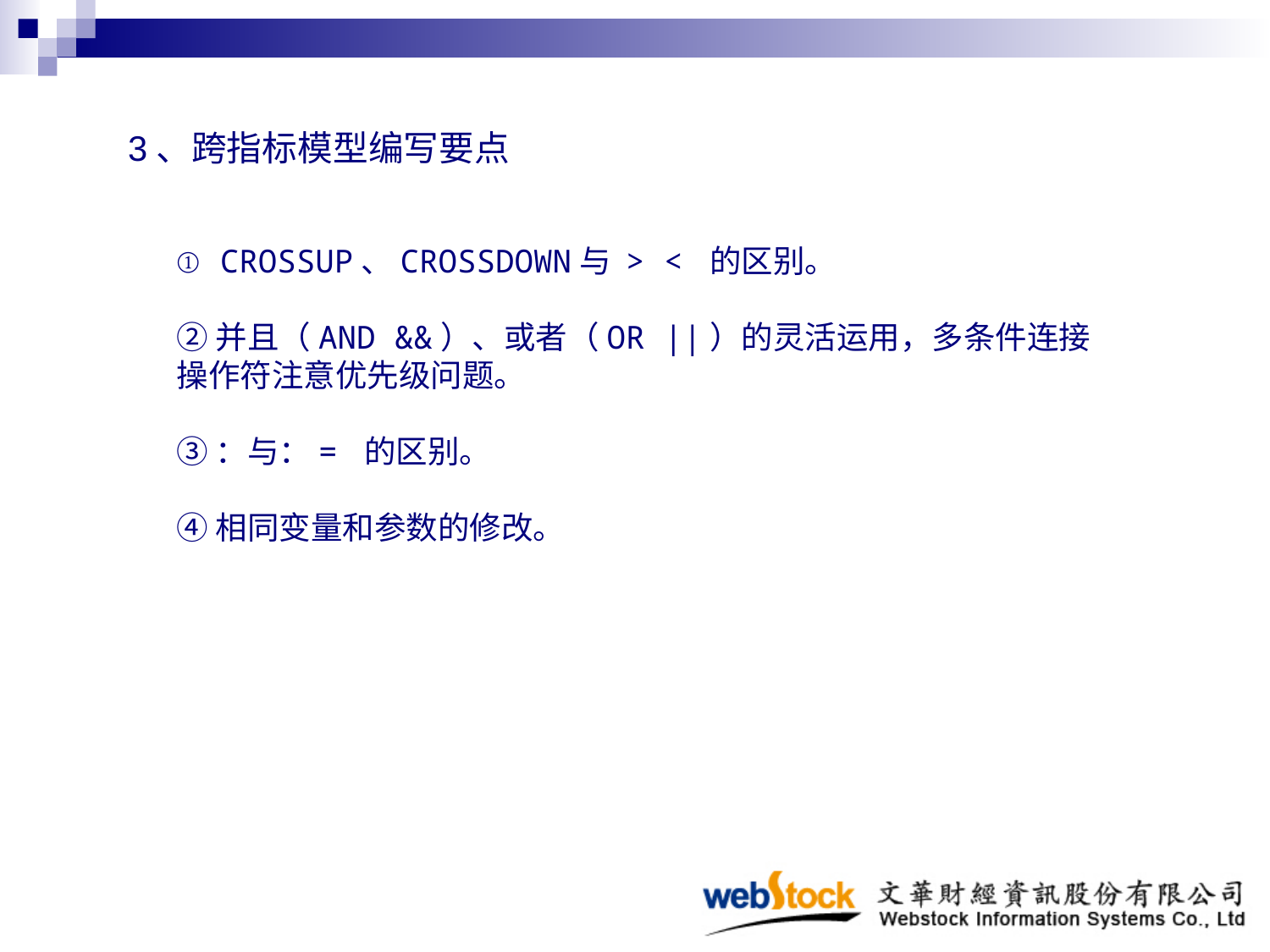

3、跨指标模型编写要点
# ① CROSSUP、CROSSDOWN与 > < 的区别。 ② 并且（AND &&）、或者（OR ||）的灵活运用，多条件连接操作符注意优先级问题。 ③ ：与：= 的区别。 ④ 相同变量和参数的修改。